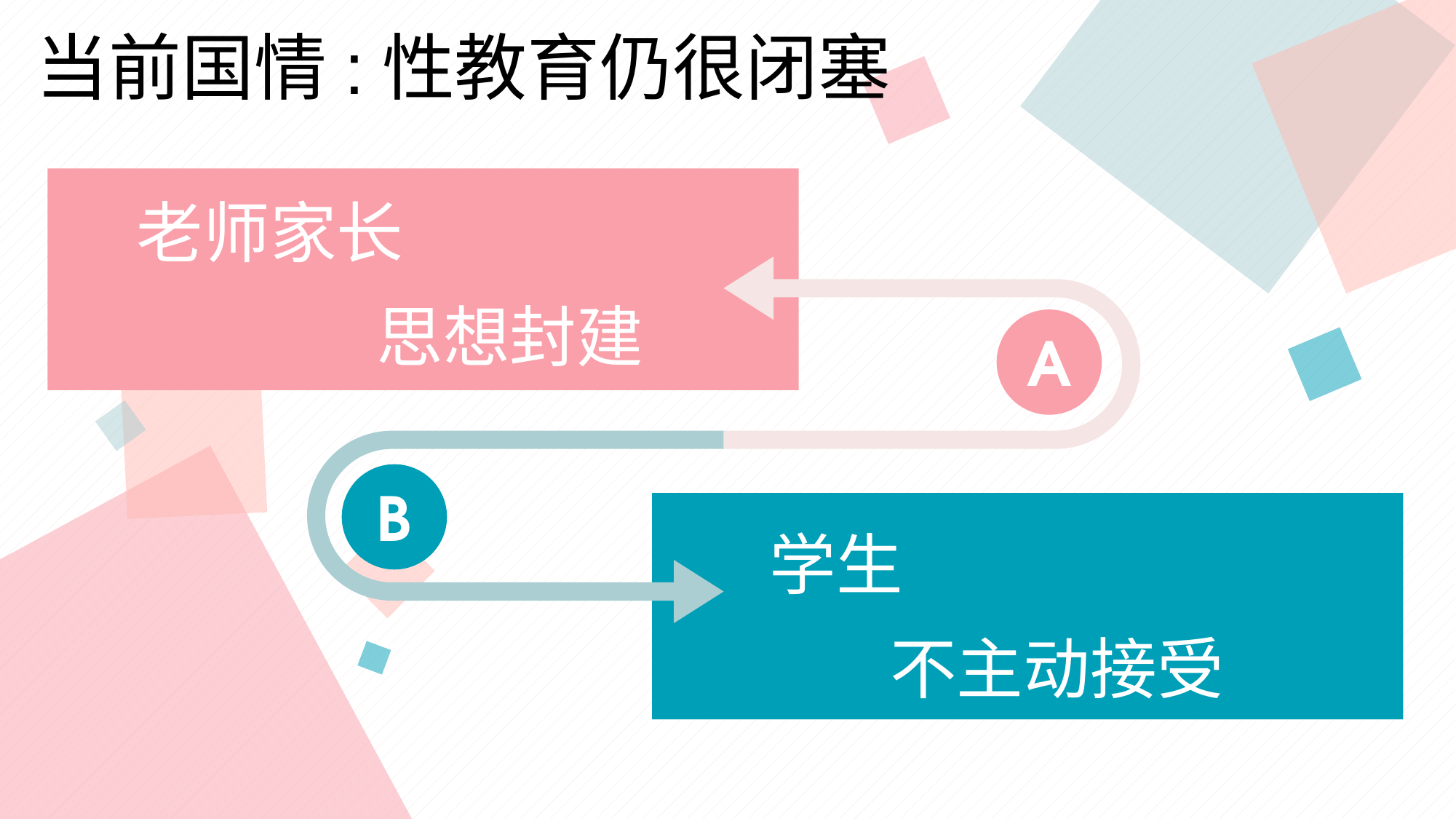

当前国情:性教育仍很闭塞

老师家长
               思想封建

A

B

学生
       不主动接受